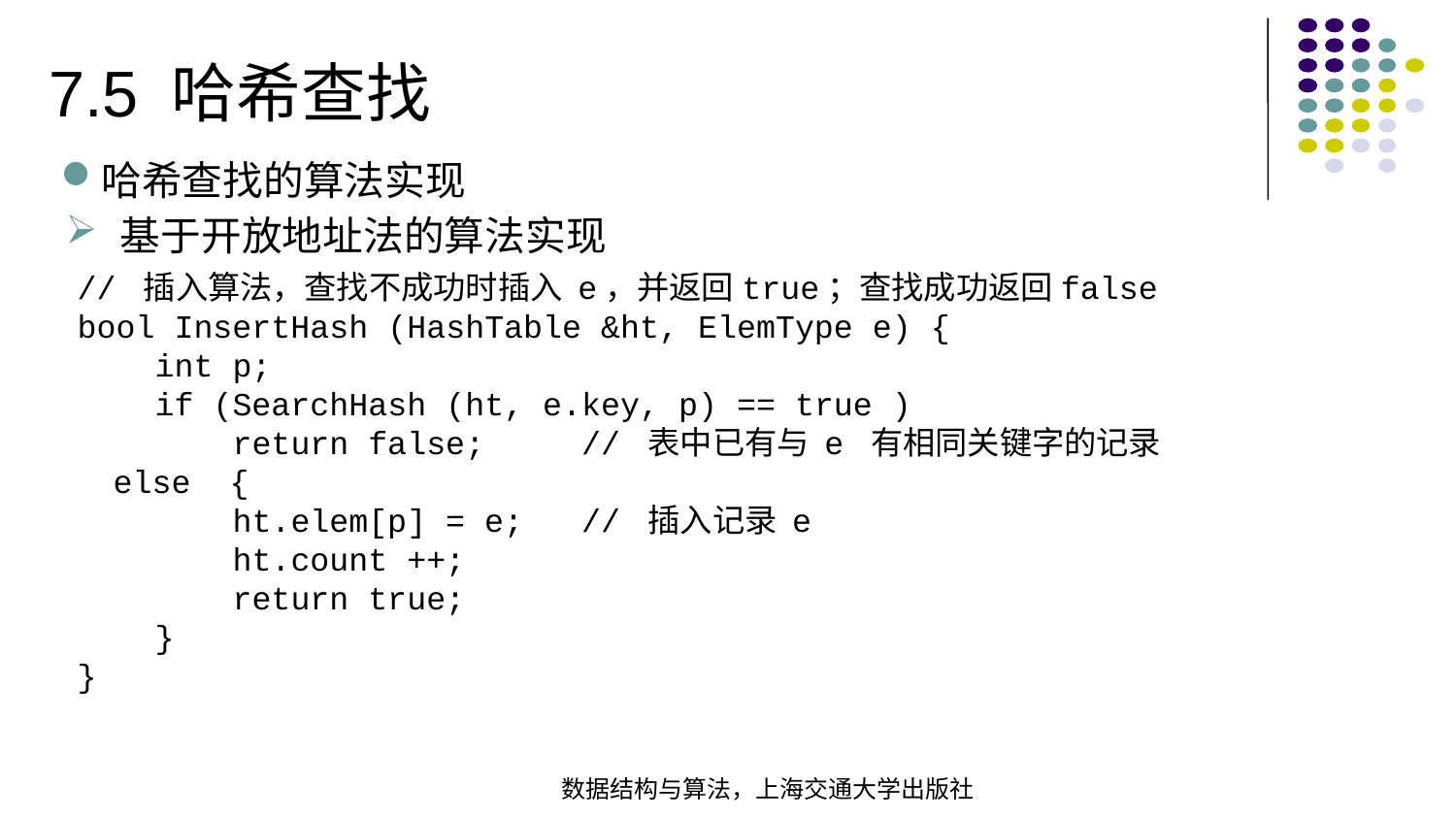

7.5 哈希查找
哈希查找的算法实现
基于开放地址法的算法实现
// 插入算法，查找不成功时插入 e，并返回true；查找成功返回falsebool InsertHash (HashTable &ht, ElemType e) {    int p;    if (SearchHash (ht, e.key, p) == true )        return false;     // 表中已有与 e 有相同关键字的记录    else  {        ht.elem[p] = e;   // 插入记录 e        ht.count ++;        return true;    }}